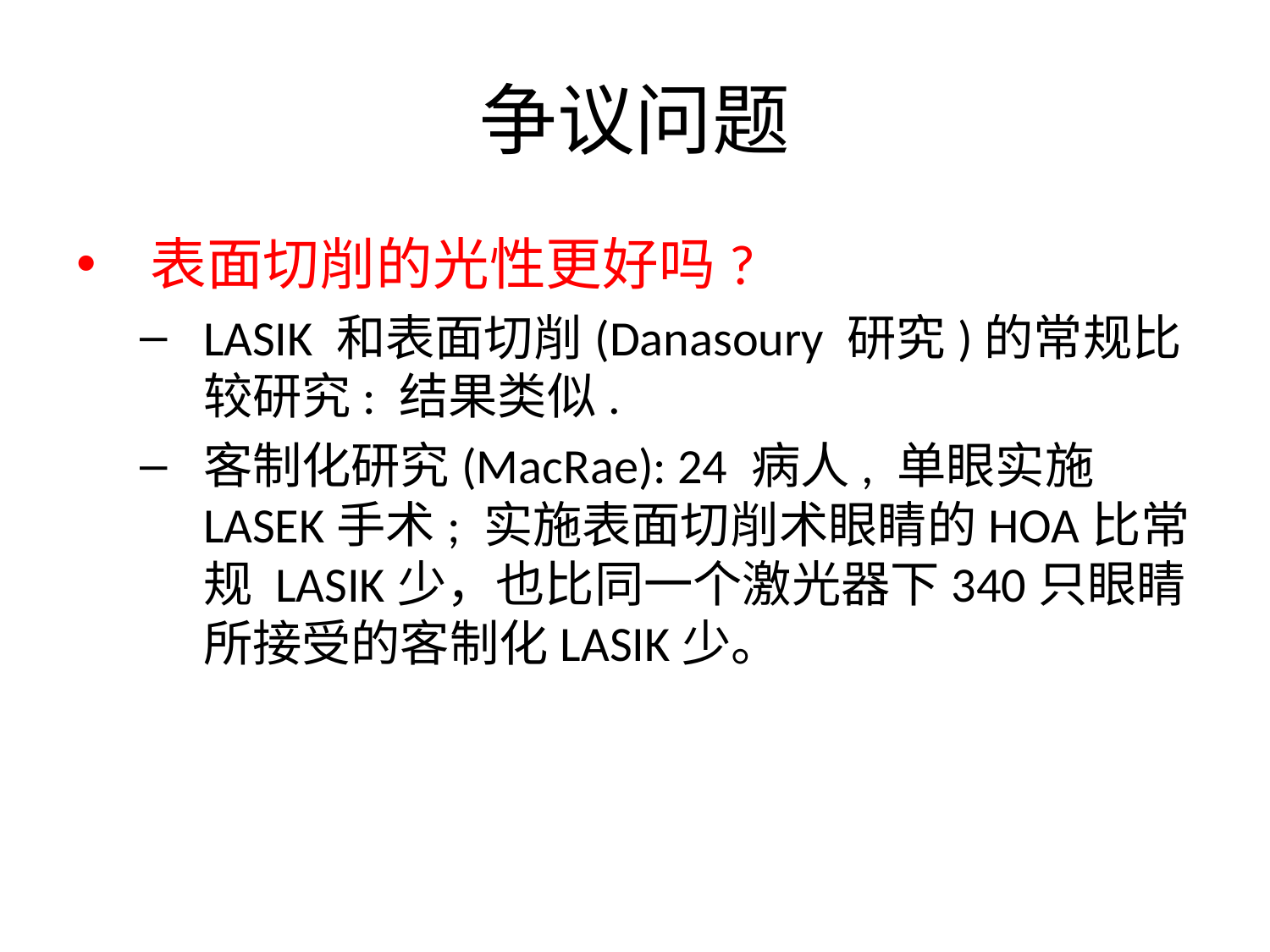

# 争议问题
表面切削的光性更好吗?
LASIK 和表面切削(Danasoury 研究)的常规比较研究: 结果类似.
客制化研究(MacRae): 24 病人, 单眼实施LASEK手术; 实施表面切削术眼睛的HOA比常规 LASIK少，也比同一个激光器下340只眼睛所接受的客制化LASIK少。